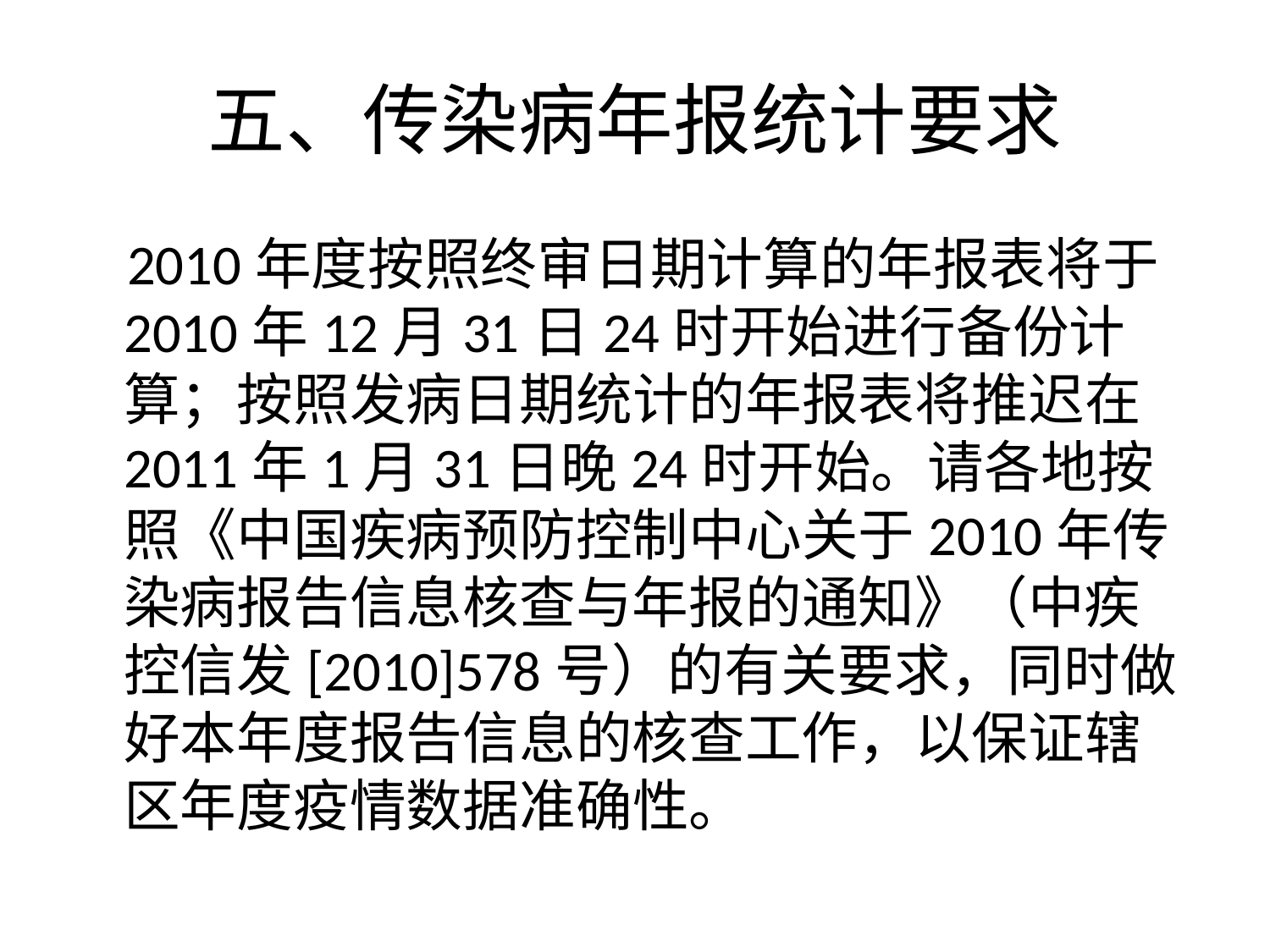

# 五、传染病年报统计要求
    2010年度按照终审日期计算的年报表将于2010年12月31日24时开始进行备份计算；按照发病日期统计的年报表将推迟在2011年1月31日晚24时开始。请各地按照《中国疾病预防控制中心关于2010年传染病报告信息核查与年报的通知》（中疾控信发[2010]578号）的有关要求，同时做好本年度报告信息的核查工作，以保证辖区年度疫情数据准确性。